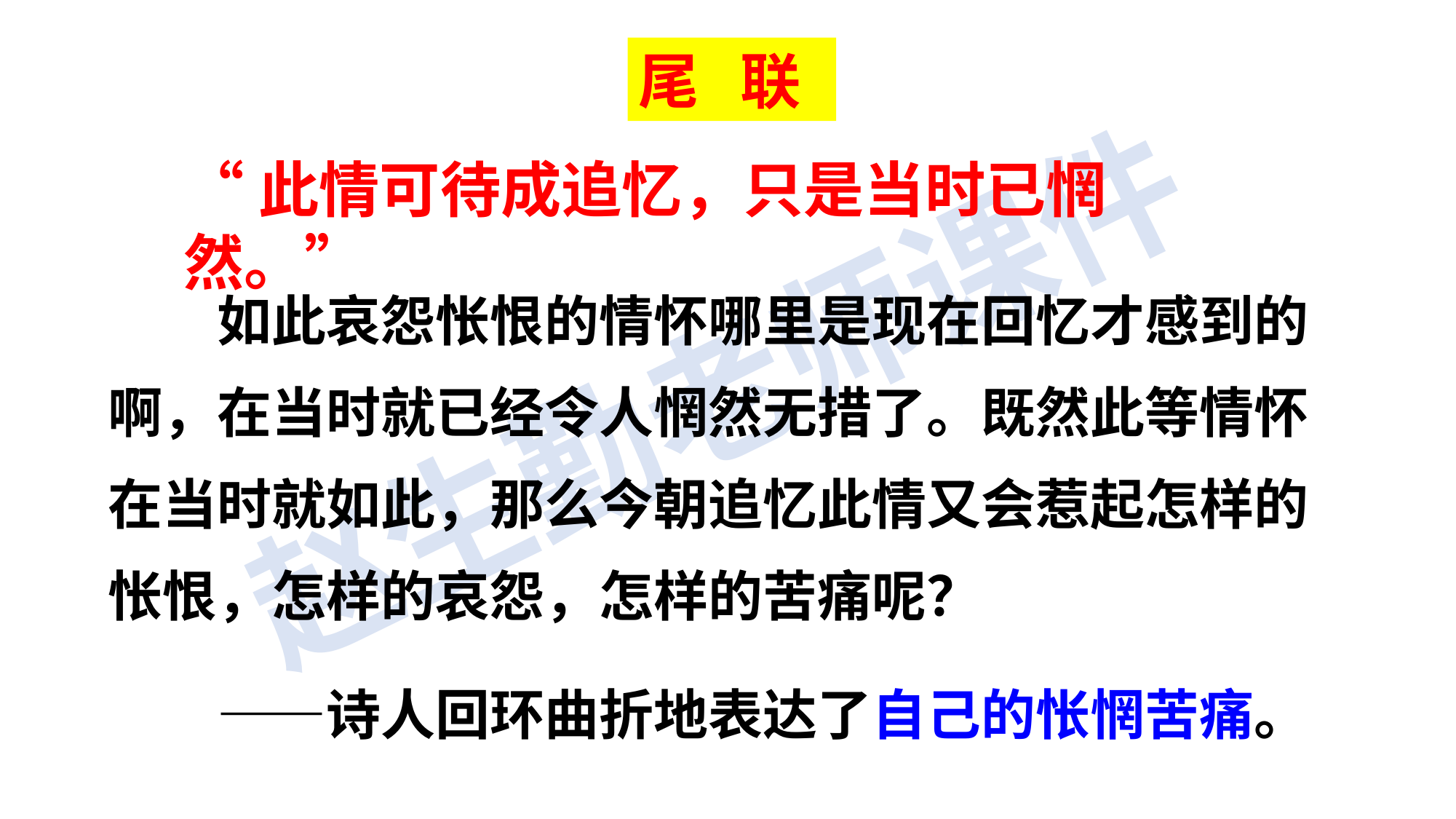

尾   联
“此情可待成追忆，只是当时已惘然。”
　　如此哀怨怅恨的情怀哪里是现在回忆才感到的啊，在当时就已经令人惘然无措了。既然此等情怀在当时就如此，那么今朝追忆此情又会惹起怎样的怅恨，怎样的哀怨，怎样的苦痛呢？
　　——诗人回环曲折地表达了自己的怅惘苦痛。